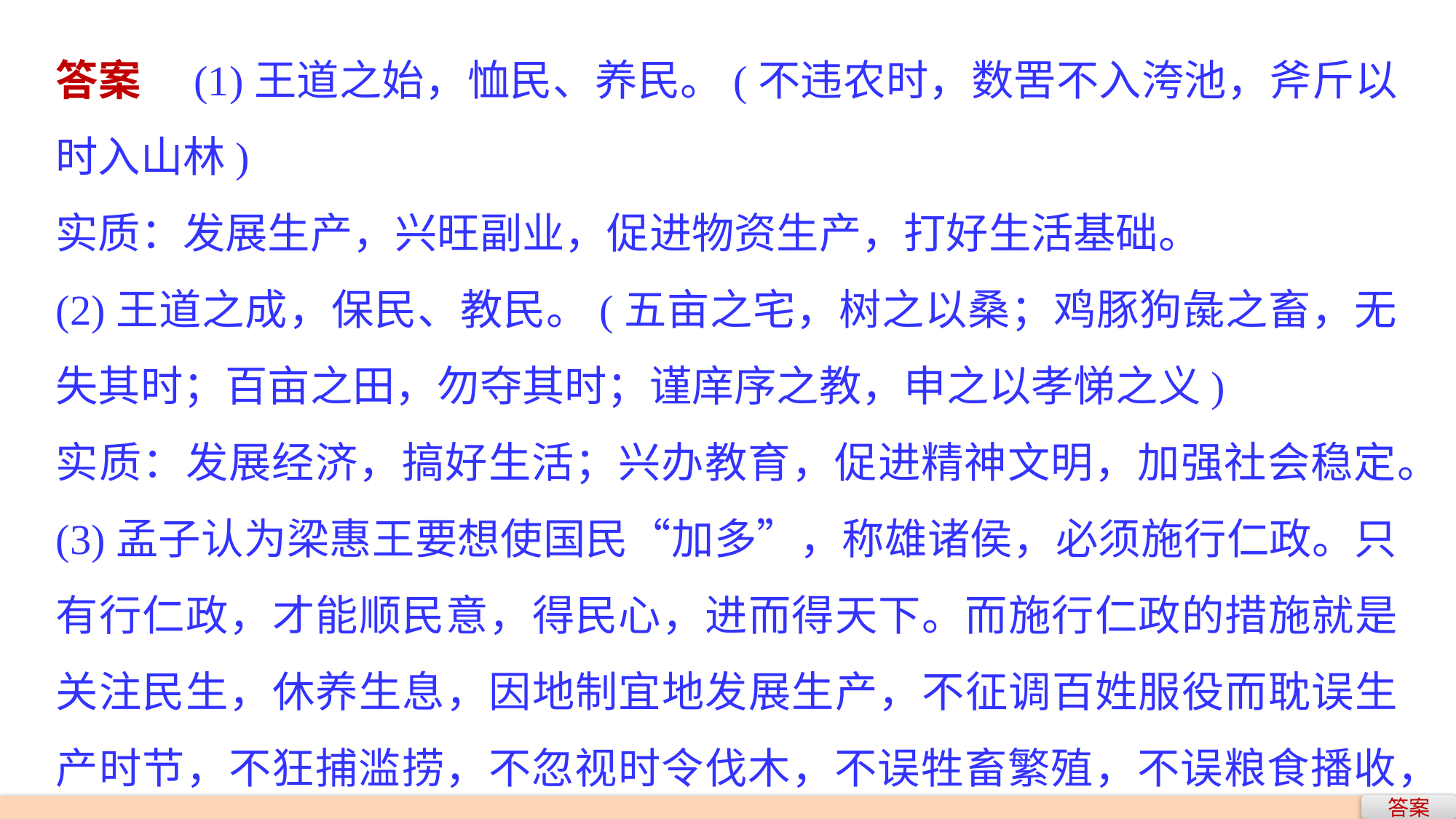

答案　(1)王道之始，恤民、养民。(不违农时，数罟不入洿池，斧斤以时入山林)
实质：发展生产，兴旺副业，促进物资生产，打好生活基础。
(2)王道之成，保民、教民。(五亩之宅，树之以桑；鸡豚狗彘之畜，无失其时；百亩之田，勿夺其时；谨庠序之教，申之以孝悌之义)
实质：发展经济，搞好生活；兴办教育，促进精神文明，加强社会稳定。
(3)孟子认为梁惠王要想使国民“加多”，称雄诸侯，必须施行仁政。只有行仁政，才能顺民意，得民心，进而得天下。而施行仁政的措施就是关注民生，休养生息，因地制宜地发展生产，不征调百姓服役而耽误生产时节，不狂捕滥捞，不忽视时令伐木，不误牲畜繁殖，不误粮食播收，
答案